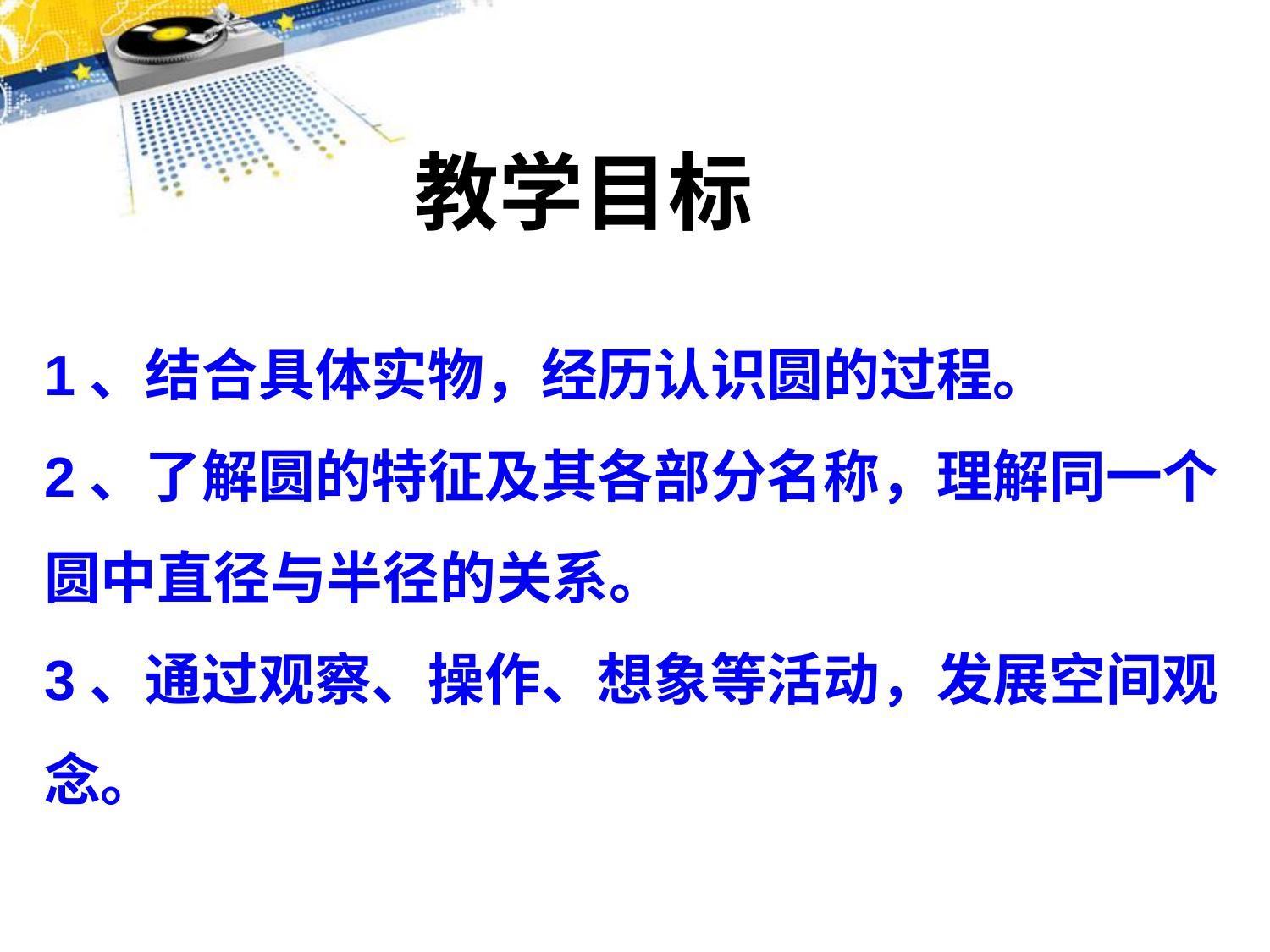

教学目标
1、结合具体实物，经历认识圆的过程。
2、了解圆的特征及其各部分名称，理解同一个圆中直径与半径的关系。
3、通过观察、操作、想象等活动，发展空间观念。